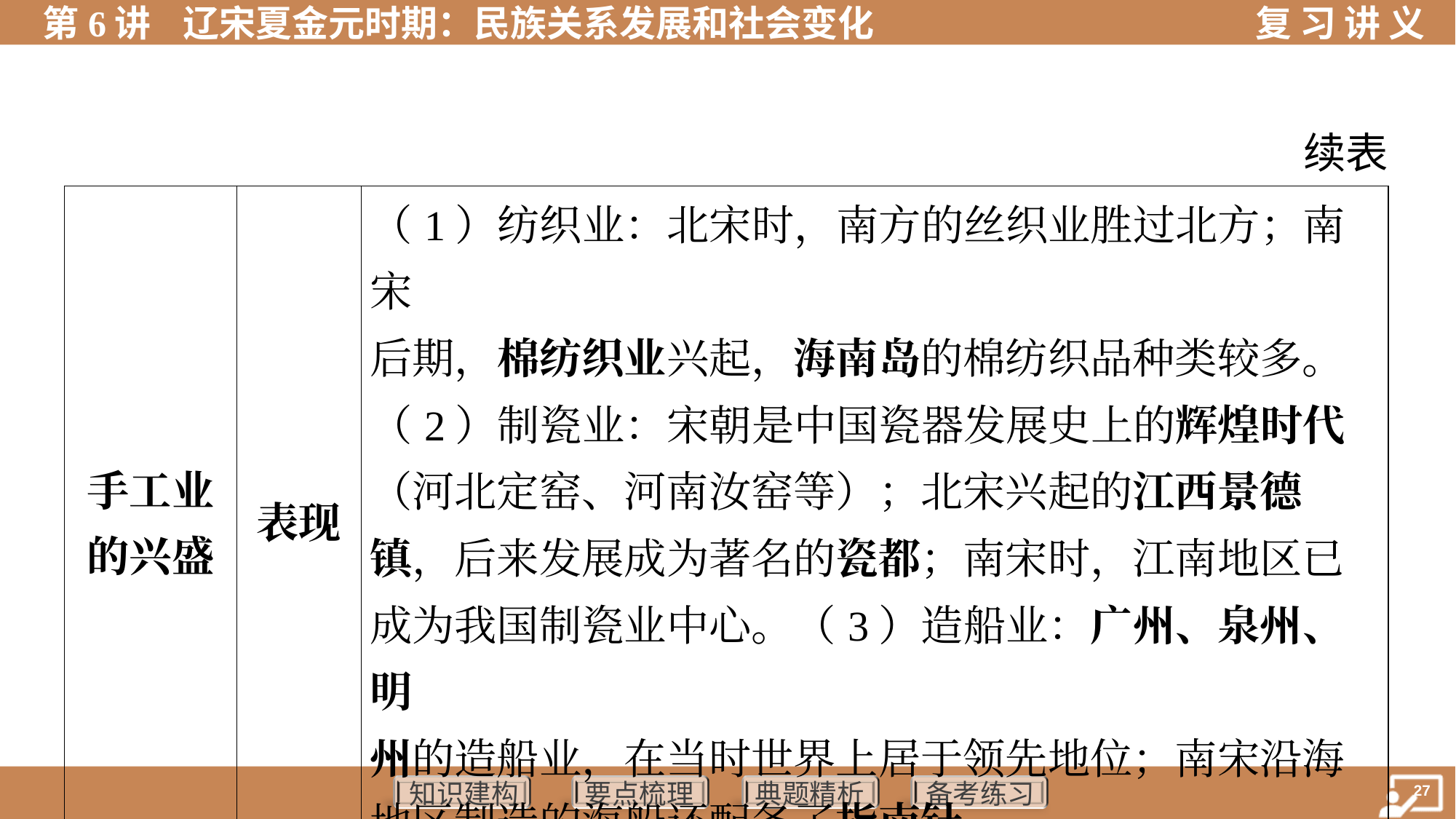

续表
| 手工业 的兴盛 | 表现 | （1）纺织业：北宋时，南方的丝织业胜过北方；南宋 后期，棉纺织业兴起，海南岛的棉纺织品种类较多。 （2）制瓷业：宋朝是中国瓷器发展史上的辉煌时代 （河北定窑、河南汝窑等）；北宋兴起的江西景德 镇，后来发展成为著名的瓷都；南宋时，江南地区已 成为我国制瓷业中心。（3）造船业：广州、泉州、明 州的造船业，在当时世界上居于领先地位；南宋沿海 地区制造的海船还配备了指南针 |
| --- | --- | --- |